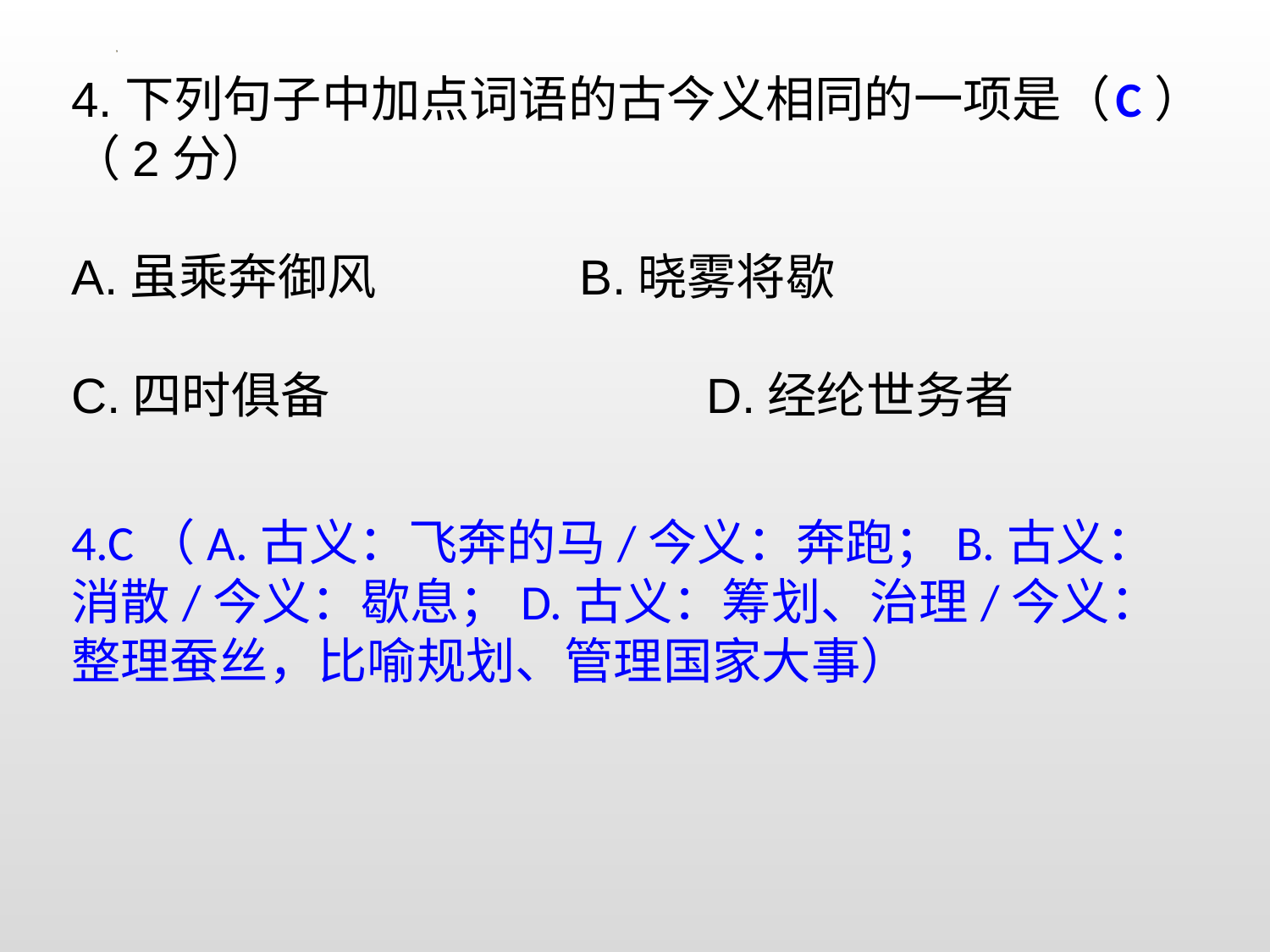

4.下列句子中加点词语的古今义相同的一项是（    ）（2分）

A.虽乘奔御风		B.晓雾将歇

C.四时俱备			D.经纶世务者
C
4.C（A.古义：飞奔的马/今义：奔跑；B.古义：消散/今义：歇息；D.古义：筹划、治理/今义：整理蚕丝，比喻规划、管理国家大事）